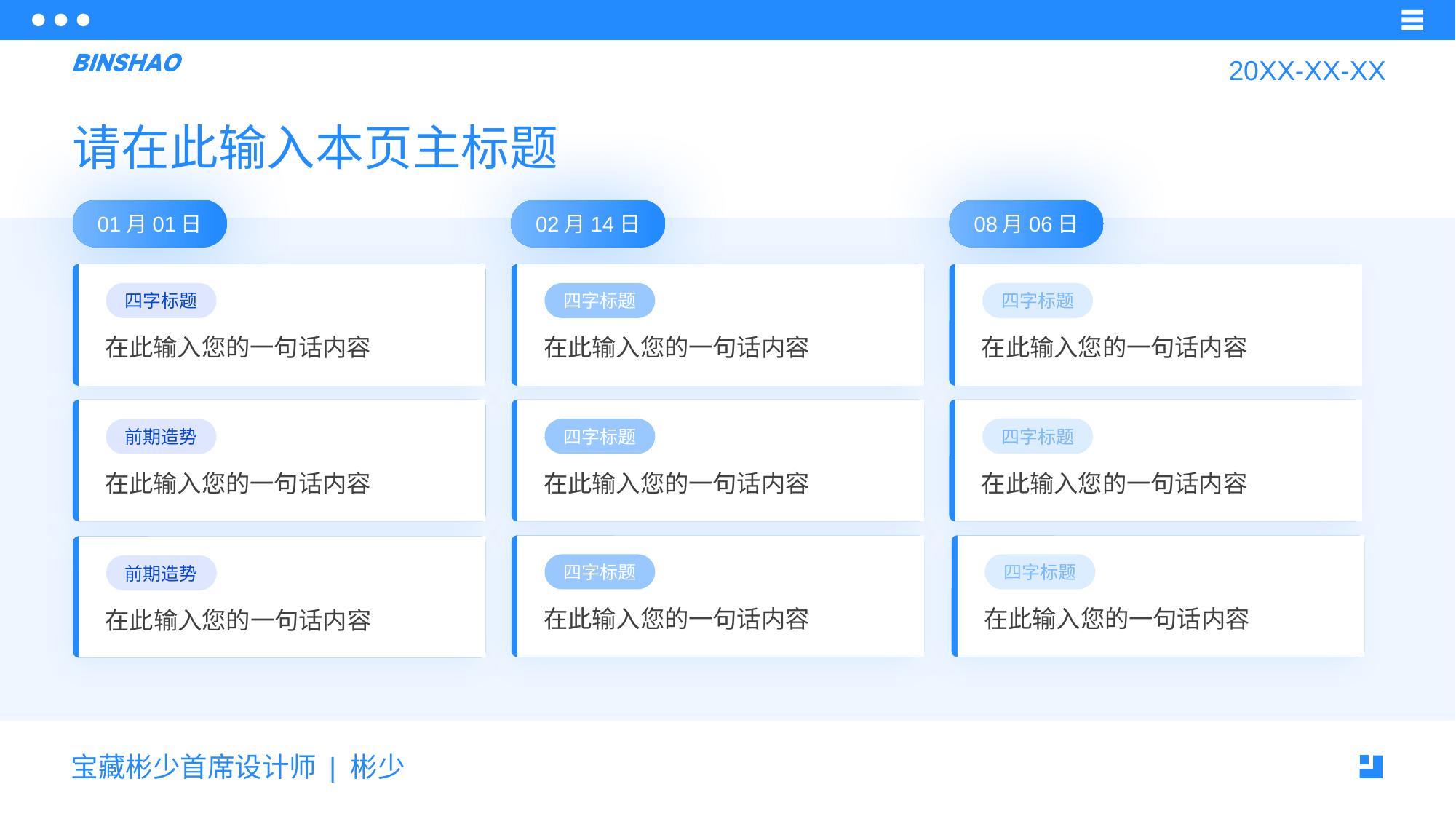

20XX-XX-XX
请在此输入本页主标题

01月01日
02月14日
08月06日

四字标题
四字标题
四字标题
在此输入您的一句话内容
在此输入您的一句话内容
在此输入您的一句话内容

四字标题
四字标题
前期造势
在此输入您的一句话内容
在此输入您的一句话内容
在此输入您的一句话内容

四字标题
四字标题
前期造势
在此输入您的一句话内容
在此输入您的一句话内容
在此输入您的一句话内容
宝藏彬少首席设计师 | 彬少